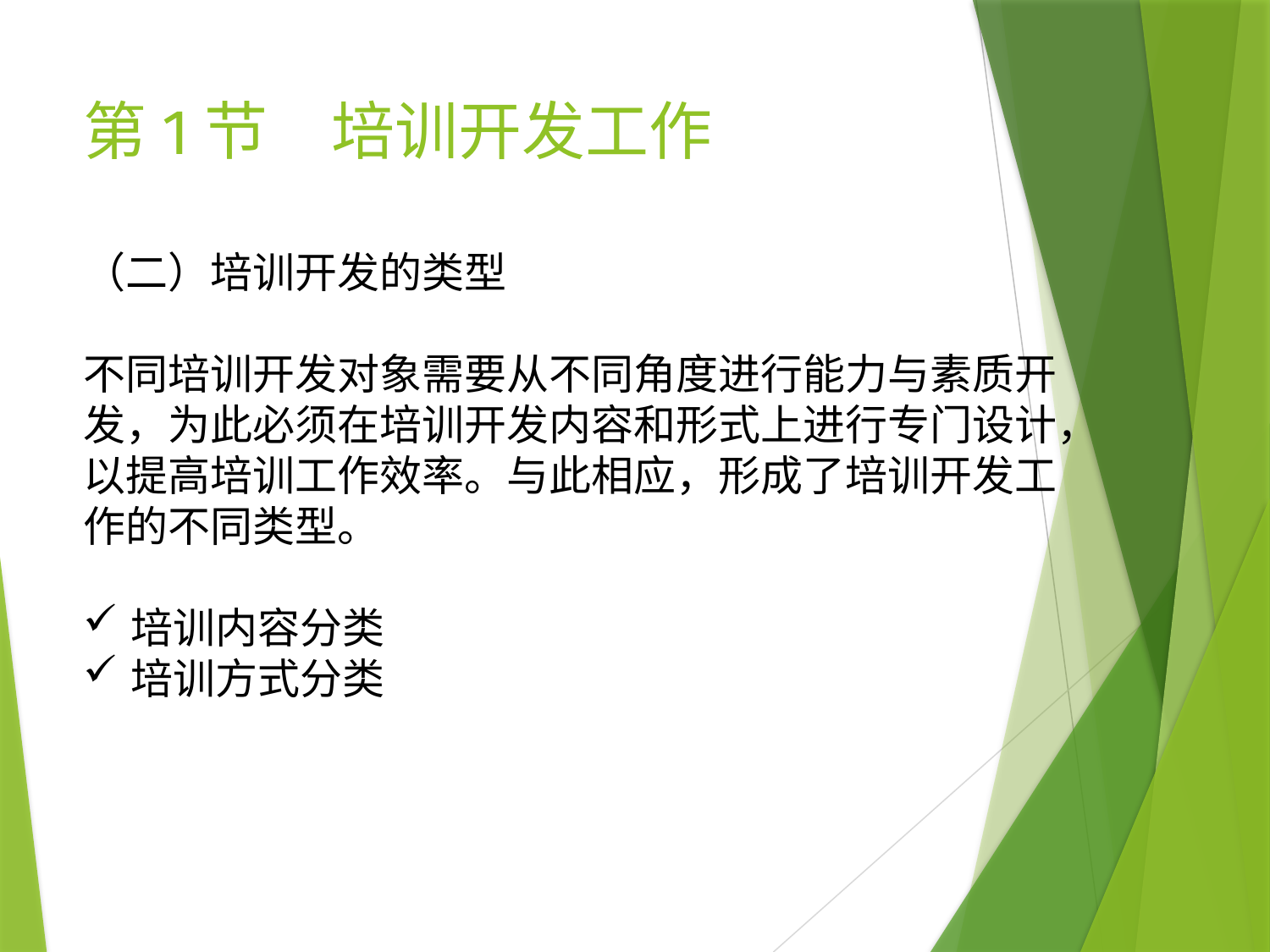

# 第1节　培训开发工作
（二）培训开发的类型

不同培训开发对象需要从不同角度进行能力与素质开发，为此必须在培训开发内容和形式上进行专门设计，以提高培训工作效率。与此相应，形成了培训开发工作的不同类型。

培训内容分类
培训方式分类